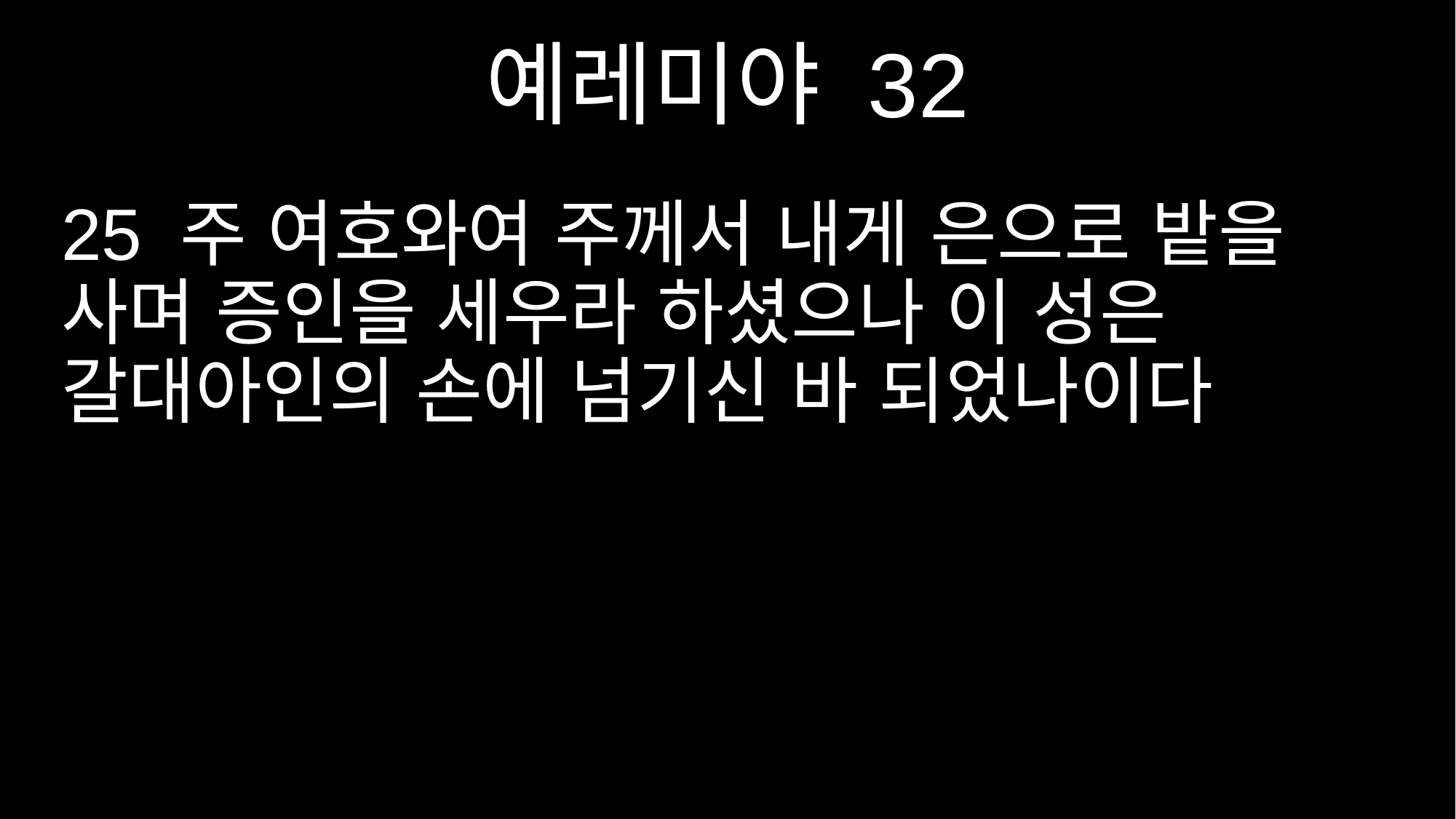

예레미야 32
25 주 여호와여 주께서 내게 은으로 밭을 사며 증인을 세우라 하셨으나 이 성은 갈대아인의 손에 넘기신 바 되었나이다